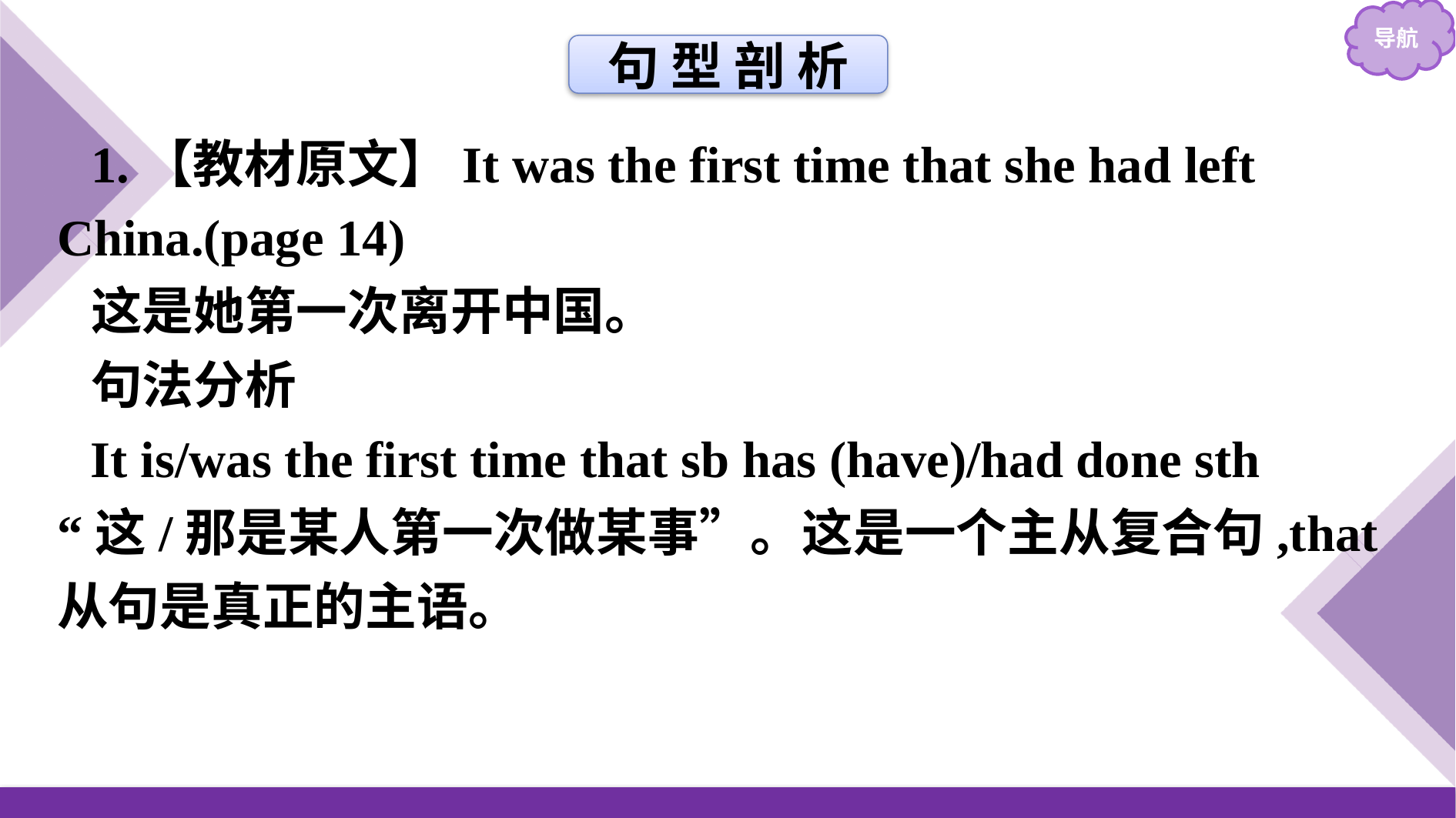

句 型 剖 析
1.【教材原文】It was the first time that she had left China.(page 14)
这是她第一次离开中国。
句法分析
It is/was the first time that sb has (have)/had done sth “这/那是某人第一次做某事”。这是一个主从复合句,that 从句是真正的主语。